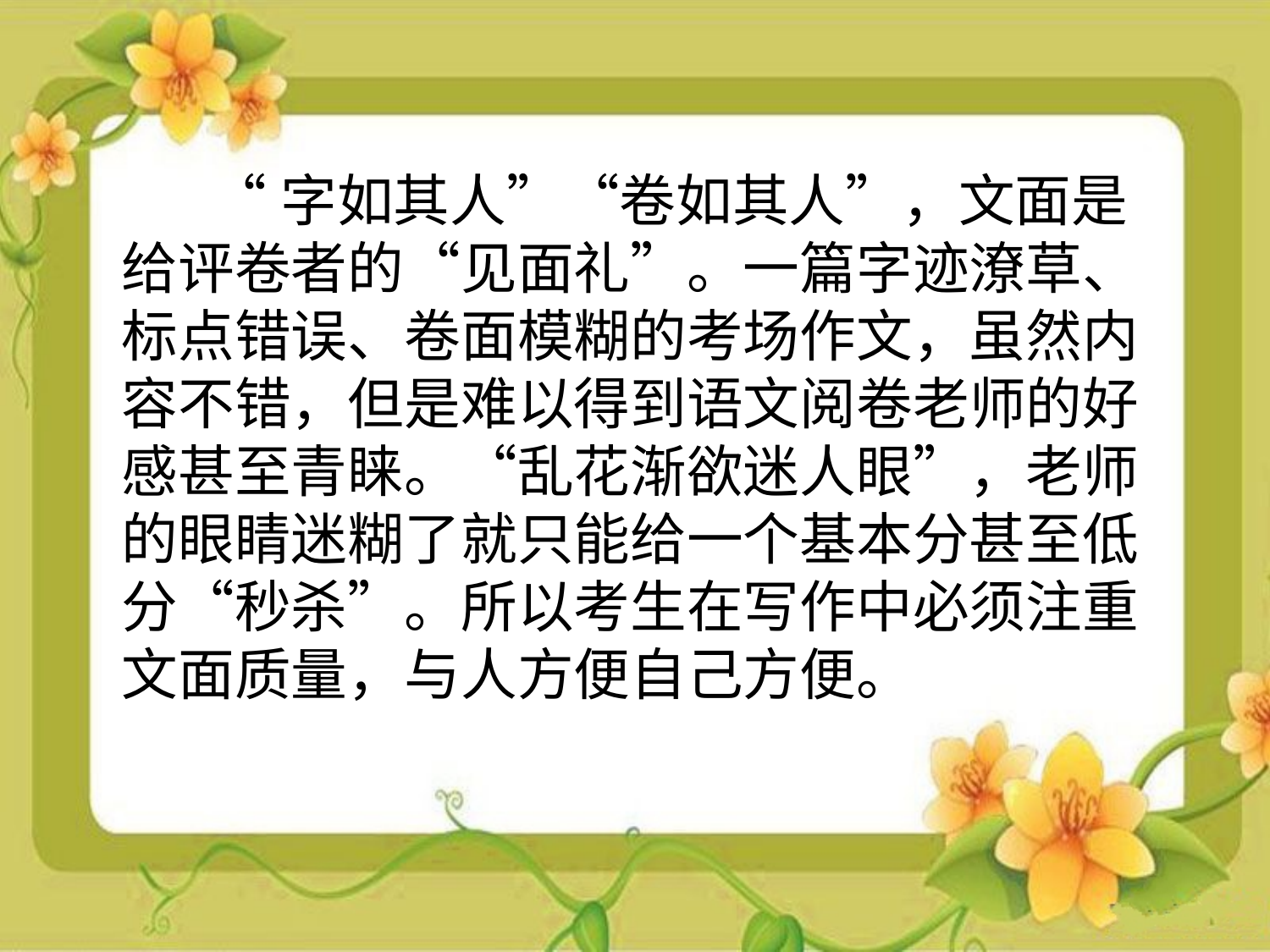

“字如其人”“卷如其人”，文面是给评卷者的“见面礼”。一篇字迹潦草、标点错误、卷面模糊的考场作文，虽然内容不错，但是难以得到语文阅卷老师的好感甚至青睐。“乱花渐欲迷人眼”，老师的眼睛迷糊了就只能给一个基本分甚至低分“秒杀”。所以考生在写作中必须注重文面质量，与人方便自己方便。